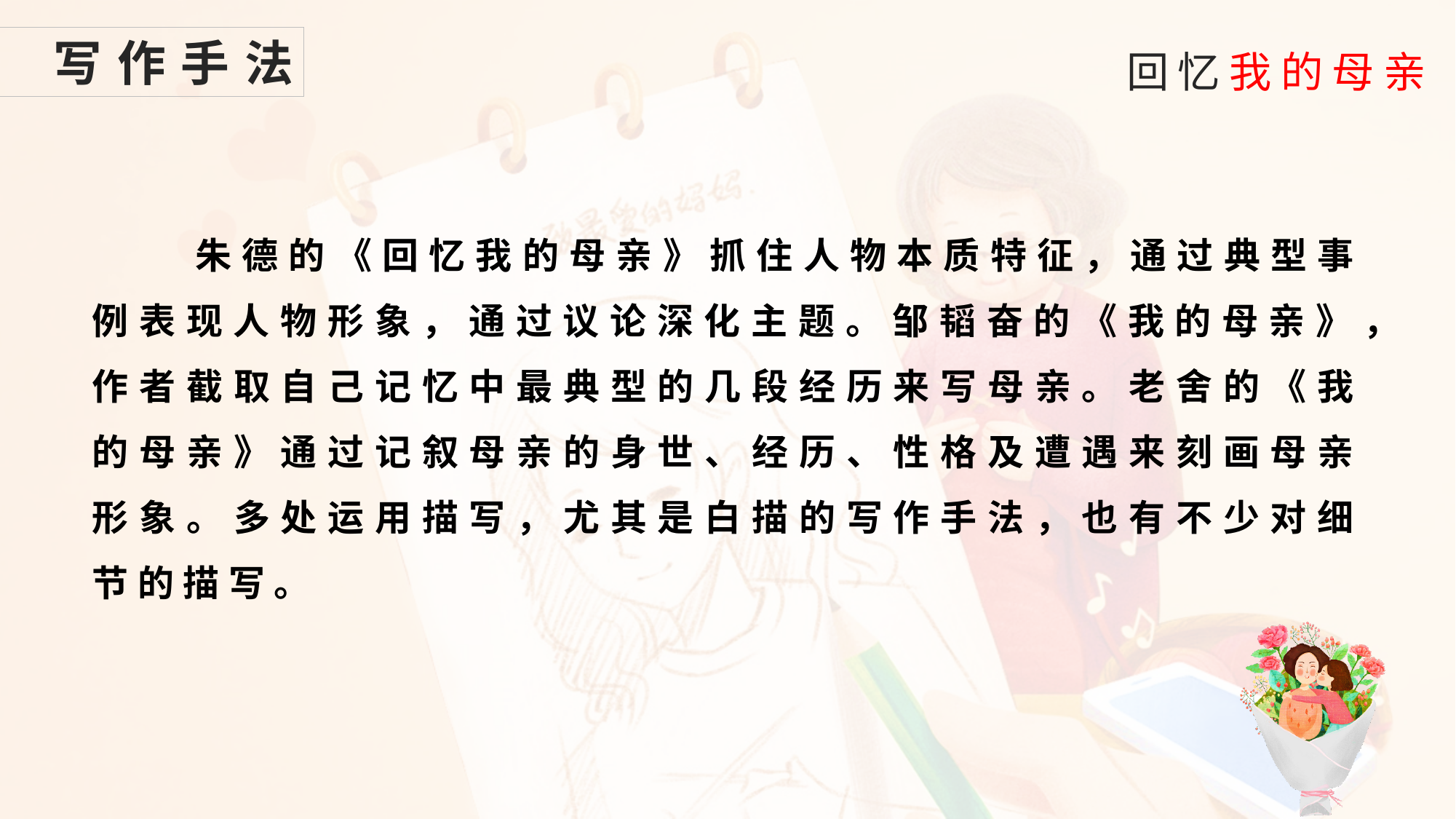

写作手法
     朱德的《回忆我的母亲》抓住人物本质特征，通过典型事例表现人物形象，通过议论深化主题。邹韬奋的《我的母亲》，作者截取自己记忆中最典型的几段经历来写母亲。老舍的《我的母亲》通过记叙母亲的身世、经历、性格及遭遇来刻画母亲形象。多处运用描写，尤其是白描的写作手法，也有不少对细节的描写。